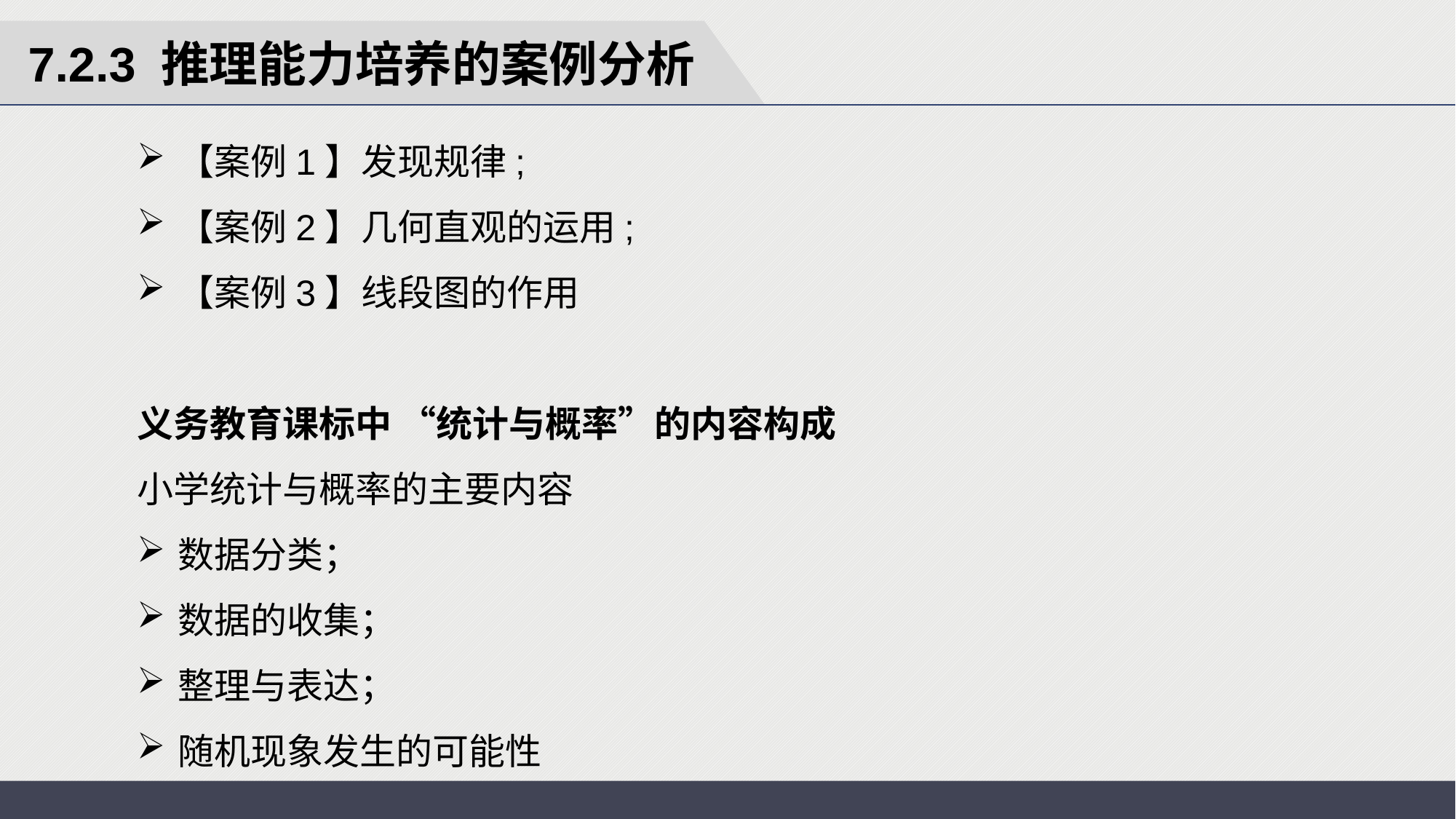

7.2.3 推理能力培养的案例分析
【案例1】发现规律;
【案例2】几何直观的运用;
【案例3】线段图的作用

义务教育课标中 “统计与概率”的内容构成
小学统计与概率的主要内容
数据分类；
数据的收集；
整理与表达；
随机现象发生的可能性